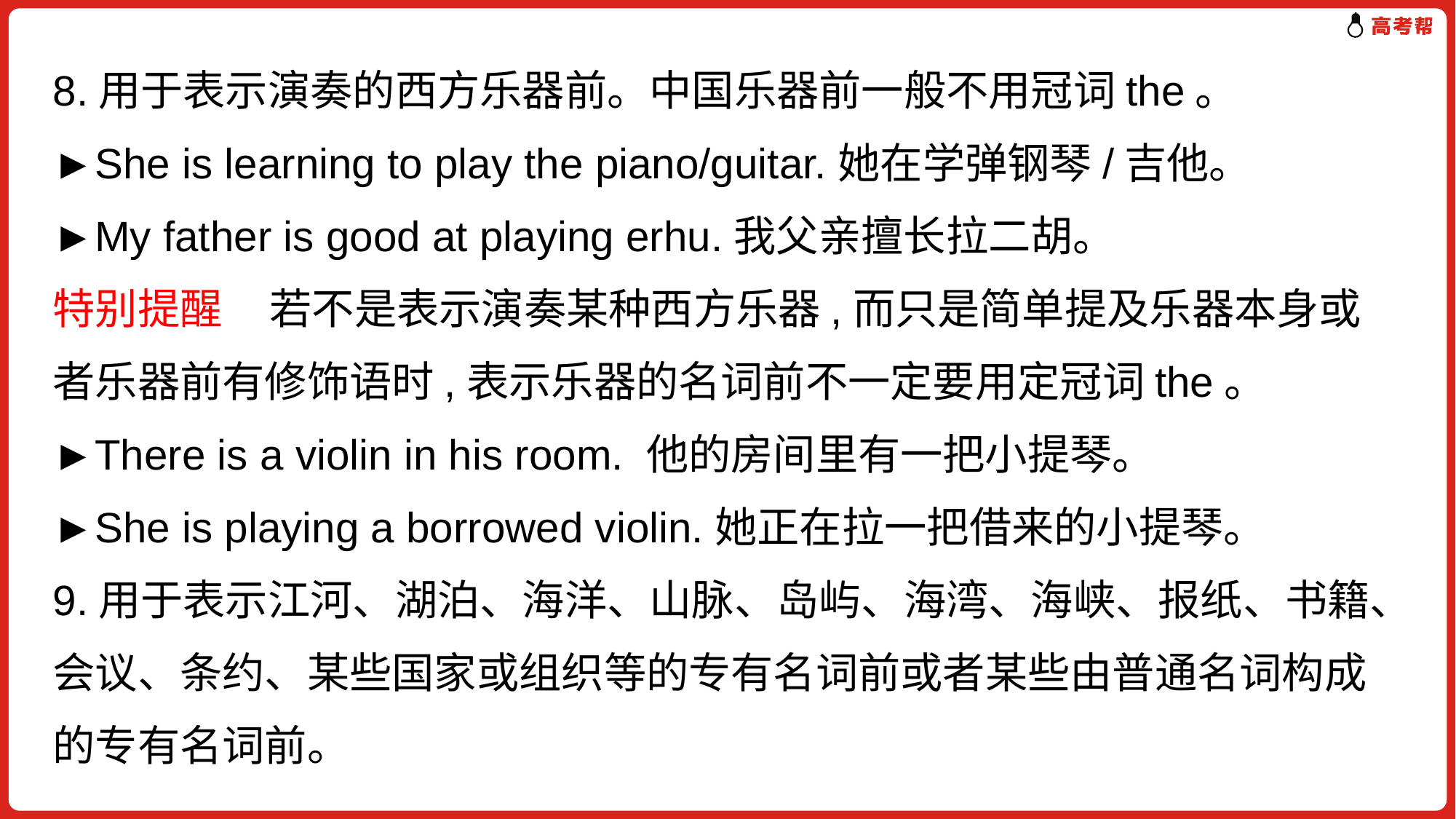

8.用于表示演奏的西方乐器前。中国乐器前一般不用冠词the。
►She is learning to play the piano/guitar.她在学弹钢琴/吉他。
►My father is good at playing erhu.我父亲擅长拉二胡。
特别提醒     若不是表示演奏某种西方乐器,而只是简单提及乐器本身或者乐器前有修饰语时,表示乐器的名词前不一定要用定冠词the。
►There is a violin in his room. 他的房间里有一把小提琴。
►She is playing a borrowed violin.她正在拉一把借来的小提琴。
9.用于表示江河、湖泊、海洋、山脉、岛屿、海湾、海峡、报纸、书籍、会议、条约、某些国家或组织等的专有名词前或者某些由普通名词构成的专有名词前。